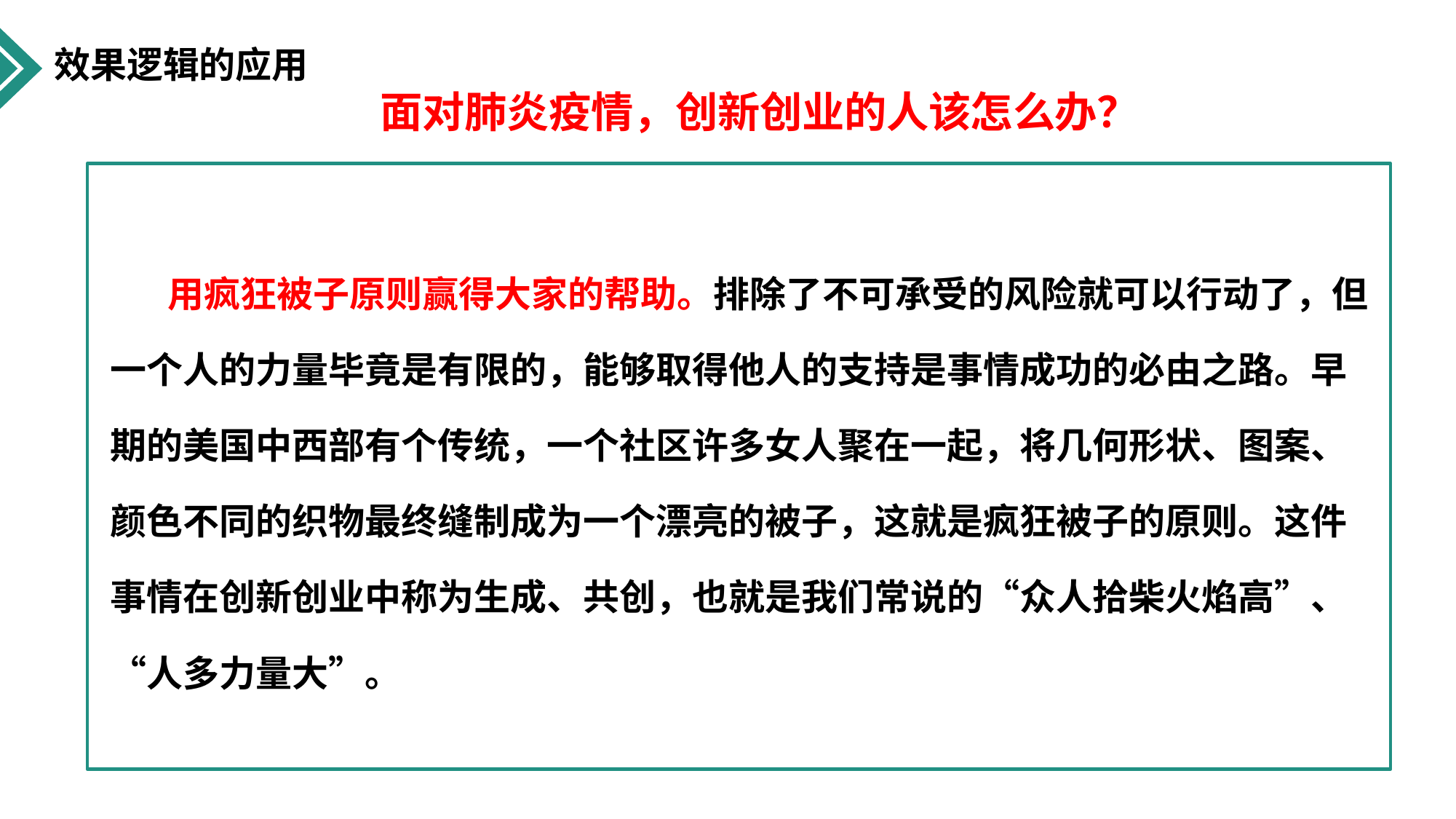

效果逻辑的应用
面对肺炎疫情，创新创业的人该怎么办？
      用疯狂被子原则赢得大家的帮助。排除了不可承受的风险就可以行动了，但一个人的力量毕竟是有限的，能够取得他人的支持是事情成功的必由之路。早期的美国中西部有个传统，一个社区许多女人聚在一起，将几何形状、图案、颜色不同的织物最终缝制成为一个漂亮的被子，这就是疯狂被子的原则。这件事情在创新创业中称为生成、共创，也就是我们常说的“众人拾柴火焰高”、“人多力量大”。